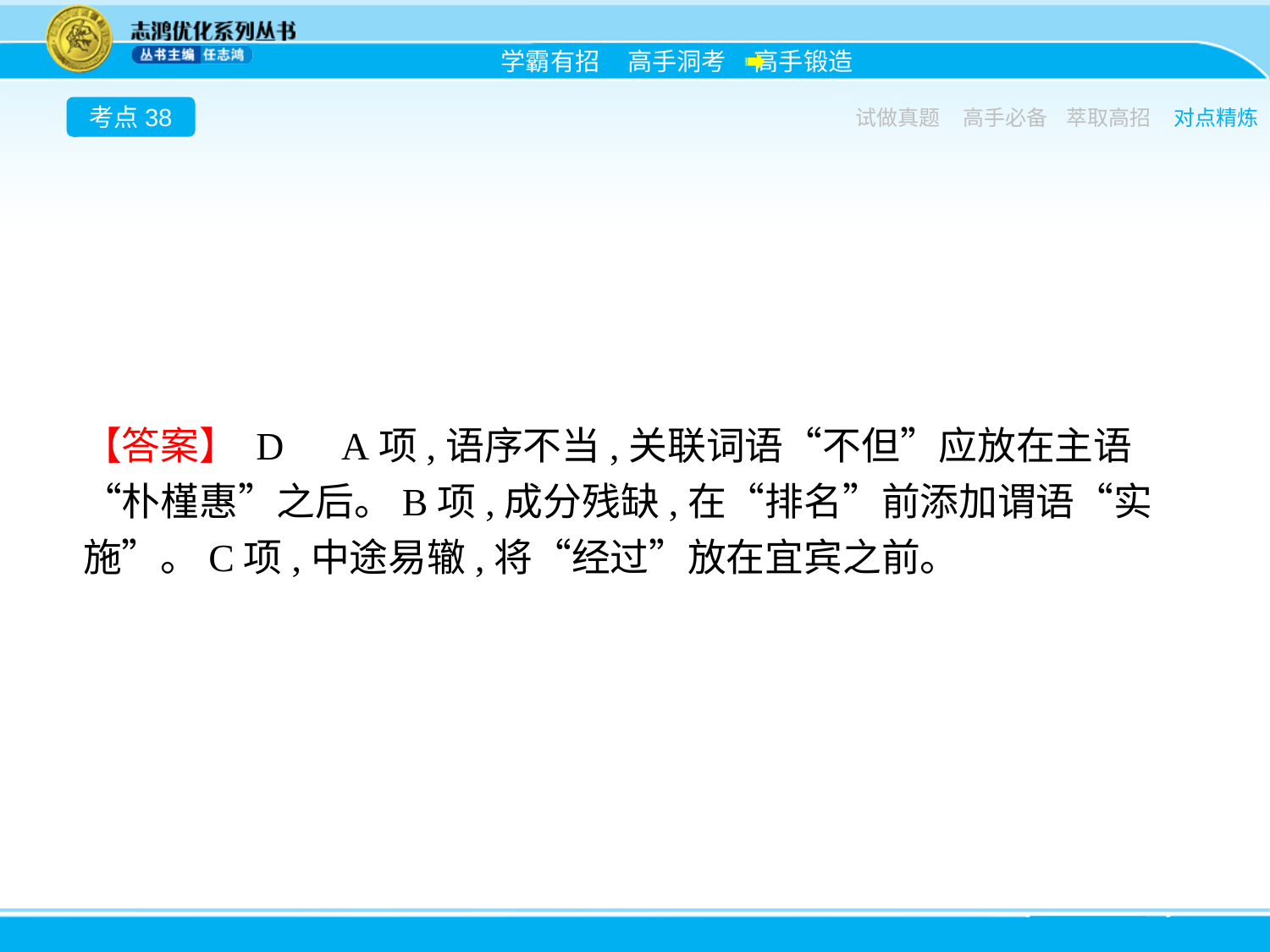

考点38
试做真题
高手必备
萃取高招
对点精炼
【答案】 D　A项,语序不当,关联词语“不但”应放在主语“朴槿惠”之后。B项,成分残缺,在“排名”前添加谓语“实施”。C项,中途易辙,将“经过”放在宜宾之前。